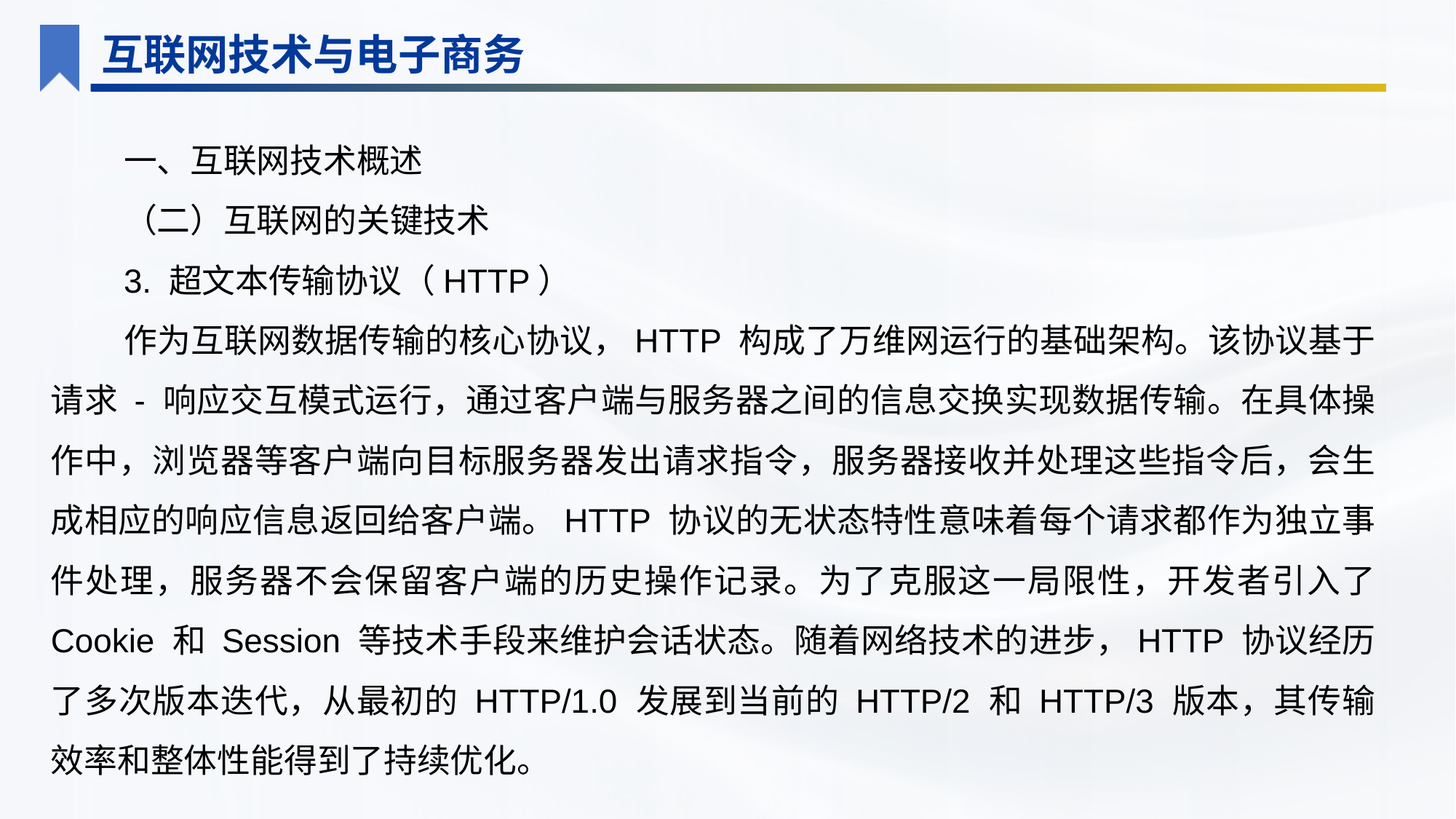

互联网技术与电子商务
一、互联网技术概述
（二）互联网的关键技术
3. 超文本传输协议（HTTP）
作为互联网数据传输的核心协议，HTTP 构成了万维网运行的基础架构。该协议基于请求 - 响应交互模式运行，通过客户端与服务器之间的信息交换实现数据传输。在具体操作中，浏览器等客户端向目标服务器发出请求指令，服务器接收并处理这些指令后，会生成相应的响应信息返回给客户端。HTTP 协议的无状态特性意味着每个请求都作为独立事件处理，服务器不会保留客户端的历史操作记录。为了克服这一局限性，开发者引入了 Cookie 和 Session 等技术手段来维护会话状态。随着网络技术的进步，HTTP 协议经历了多次版本迭代，从最初的 HTTP/1.0 发展到当前的 HTTP/2 和 HTTP/3 版本，其传输效率和整体性能得到了持续优化。